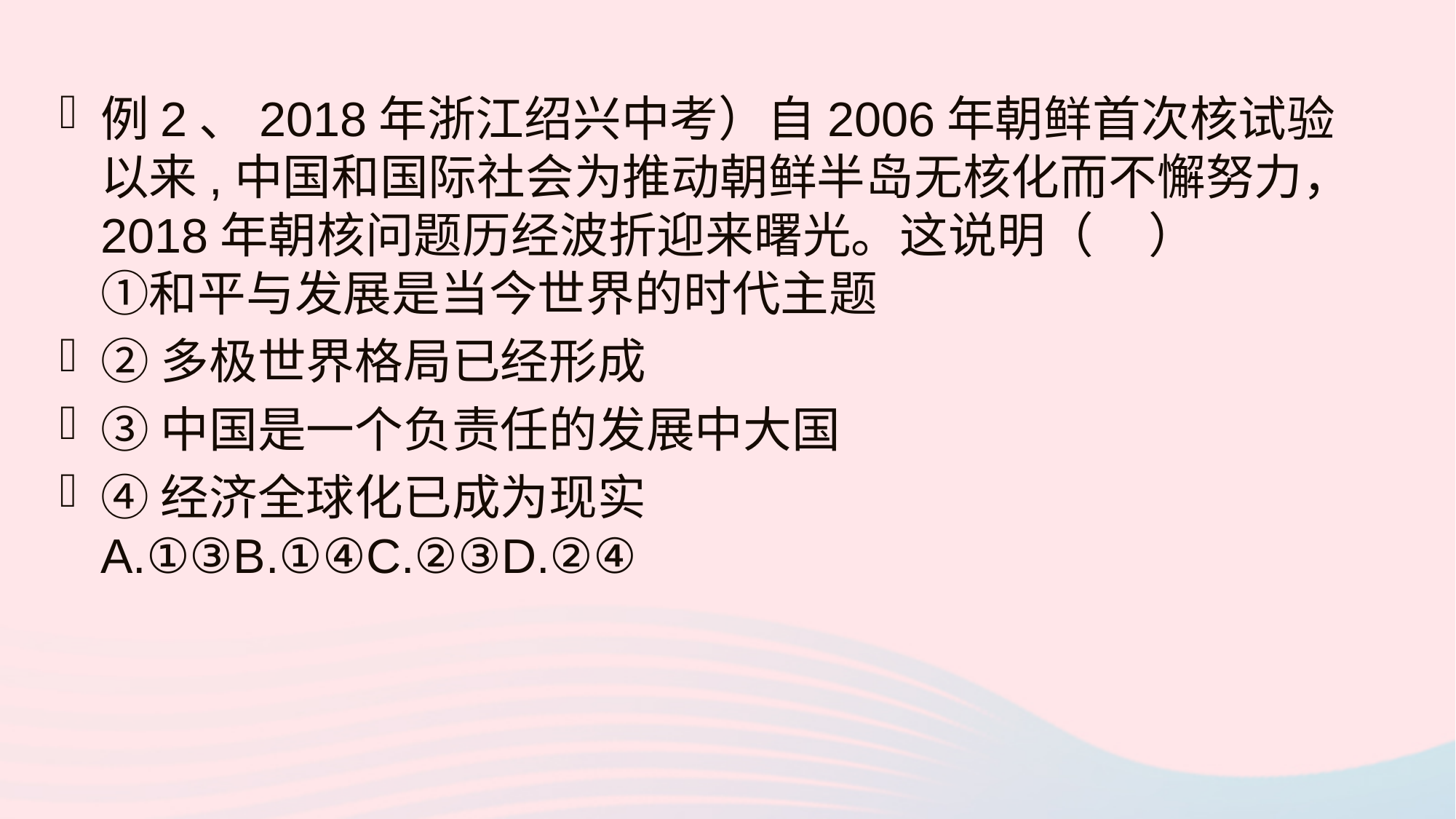

例2、2018年浙江绍兴中考）自2006年朝鲜首次核试验以来,中国和国际社会为推动朝鲜半岛无核化而不懈努力，2018年朝核问题历经波折迎来曙光。这说明（     ）
①和平与发展是当今世界的时代主题
②多极世界格局已经形成
③中国是一个负责任的发展中大国
④经济全球化已成为现实
A.①③B.①④C.②③D.②④